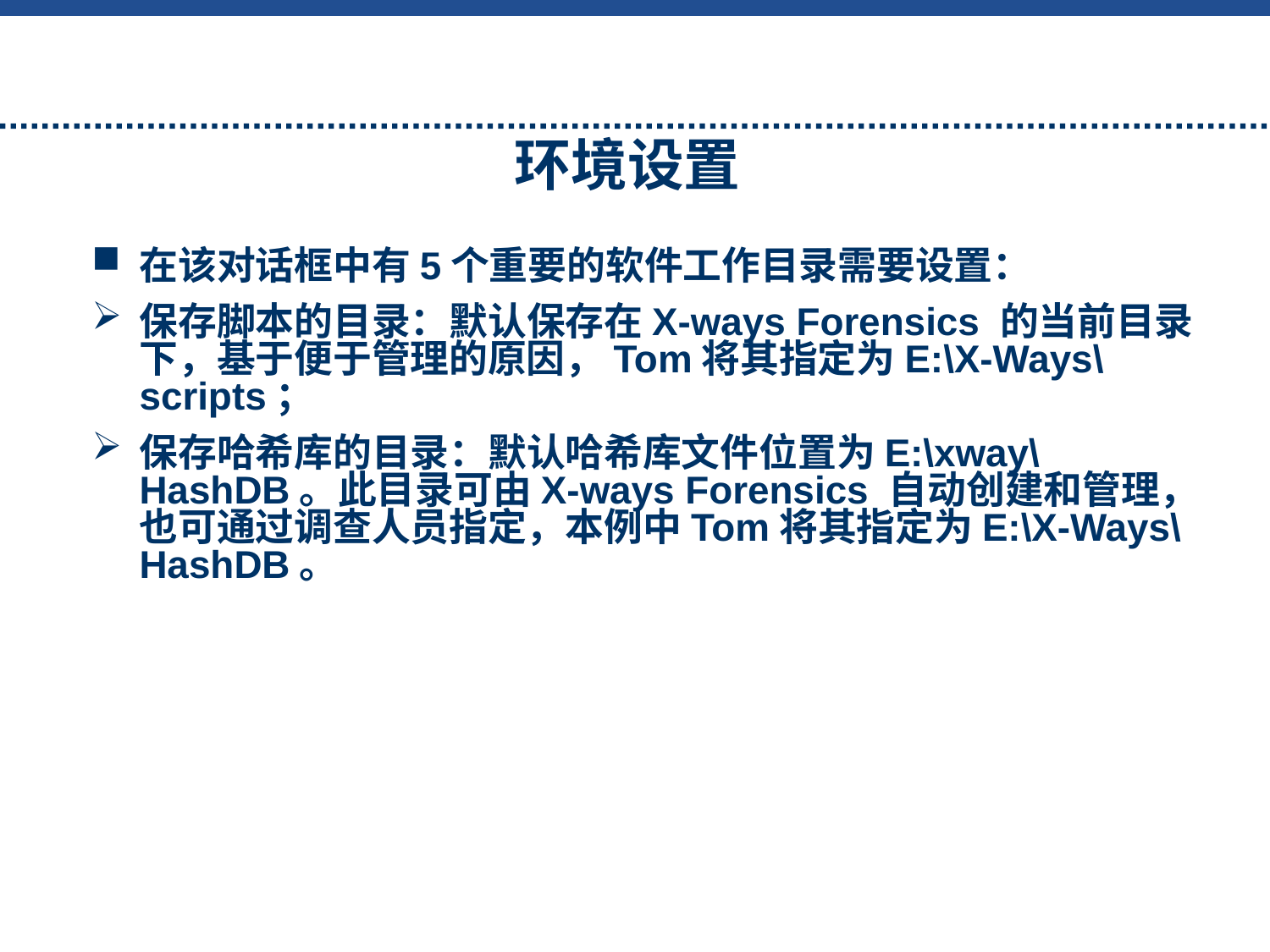

# 环境设置
在该对话框中有5个重要的软件工作目录需要设置：
保存脚本的目录：默认保存在X-ways Forensics 的当前目录下，基于便于管理的原因，Tom将其指定为E:\X-Ways\scripts；
保存哈希库的目录：默认哈希库文件位置为E:\xway\HashDB。此目录可由X-ways Forensics 自动创建和管理，也可通过调查人员指定，本例中Tom将其指定为E:\X-Ways\ HashDB。